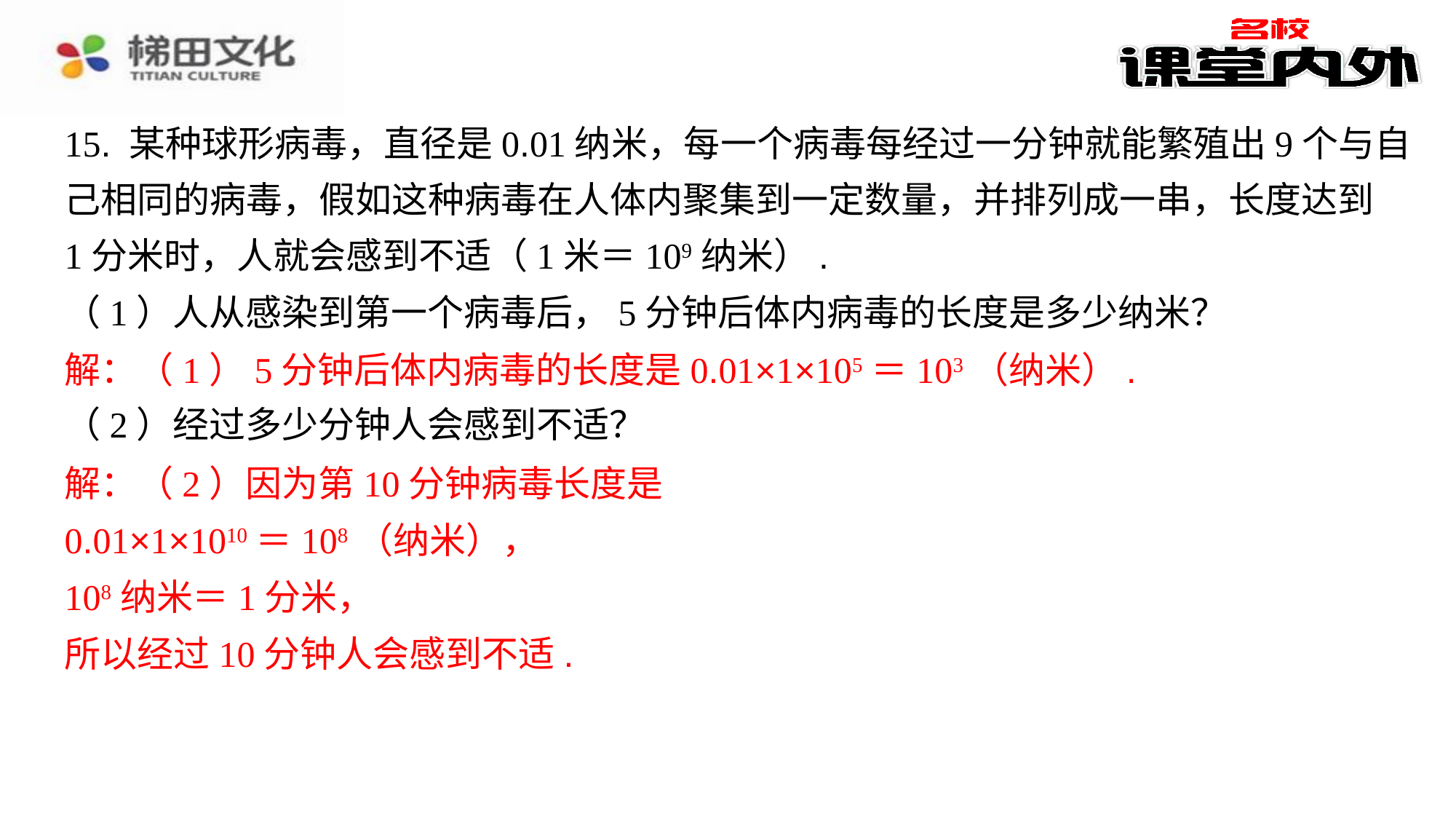

15. 某种球形病毒，直径是0.01纳米，每一个病毒每经过一分钟就能繁殖出9个与自
己相同的病毒，假如这种病毒在人体内聚集到一定数量，并排列成一串，长度达到
1分米时，人就会感到不适（1米＝109纳米）.
（1）人从感染到第一个病毒后，5分钟后体内病毒的长度是多少纳米？
解：（1）5分钟后体内病毒的长度是0.01×1×105＝103（纳米）.
（2）经过多少分钟人会感到不适？
解：（2）因为第10分钟病毒长度是
0.01×1×1010＝108（纳米），
108纳米＝1分米，
所以经过10分钟人会感到不适.
解：（1）5分钟后体内病毒的长度是0.01×1×105＝103（纳米）.
解：（2）因为第10分钟病毒长度是
0.01×1×1010＝108（纳米），
108纳米＝1分米，
所以经过10分钟人会感到不适.